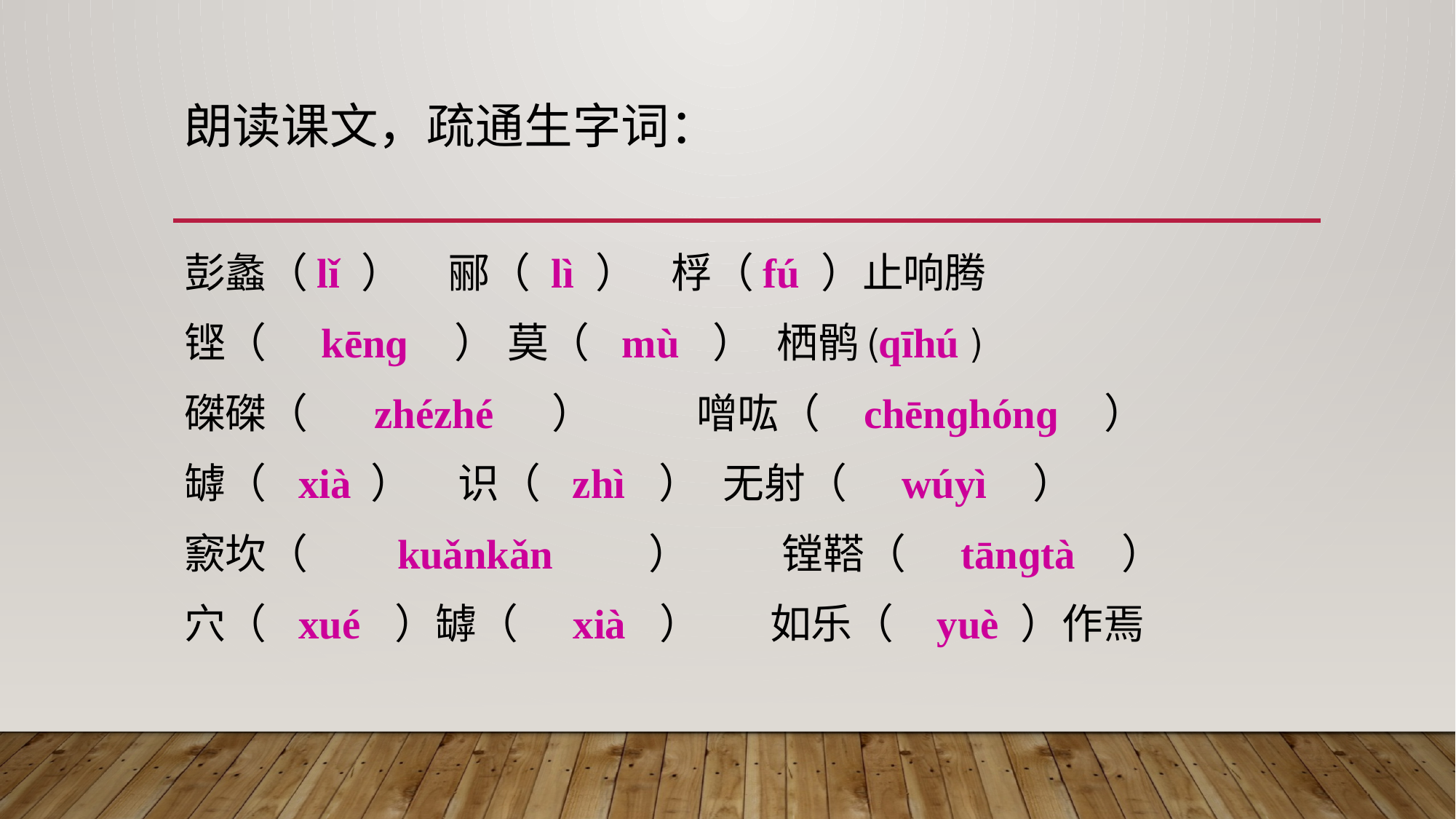

# 朗读课文，疏通生字词：
彭蠡（lǐ ）    郦（ lì ）   桴（fú ）止响腾
铿（    kēnɡ   ） 莫（  mù  ）  栖鹘(qīhú )
磔磔（     zhézhé    ）         噌吰（   chēnɡhónɡ   ）
罅（  xià ）    识（  zhì  ）  无射（    wúyì   ）
窾坎（       kuǎnkǎn       ）        镗鞳（    tānɡtà   ）
穴（  xué  ）罅（    xià  ）      如乐（   yuè ）作焉